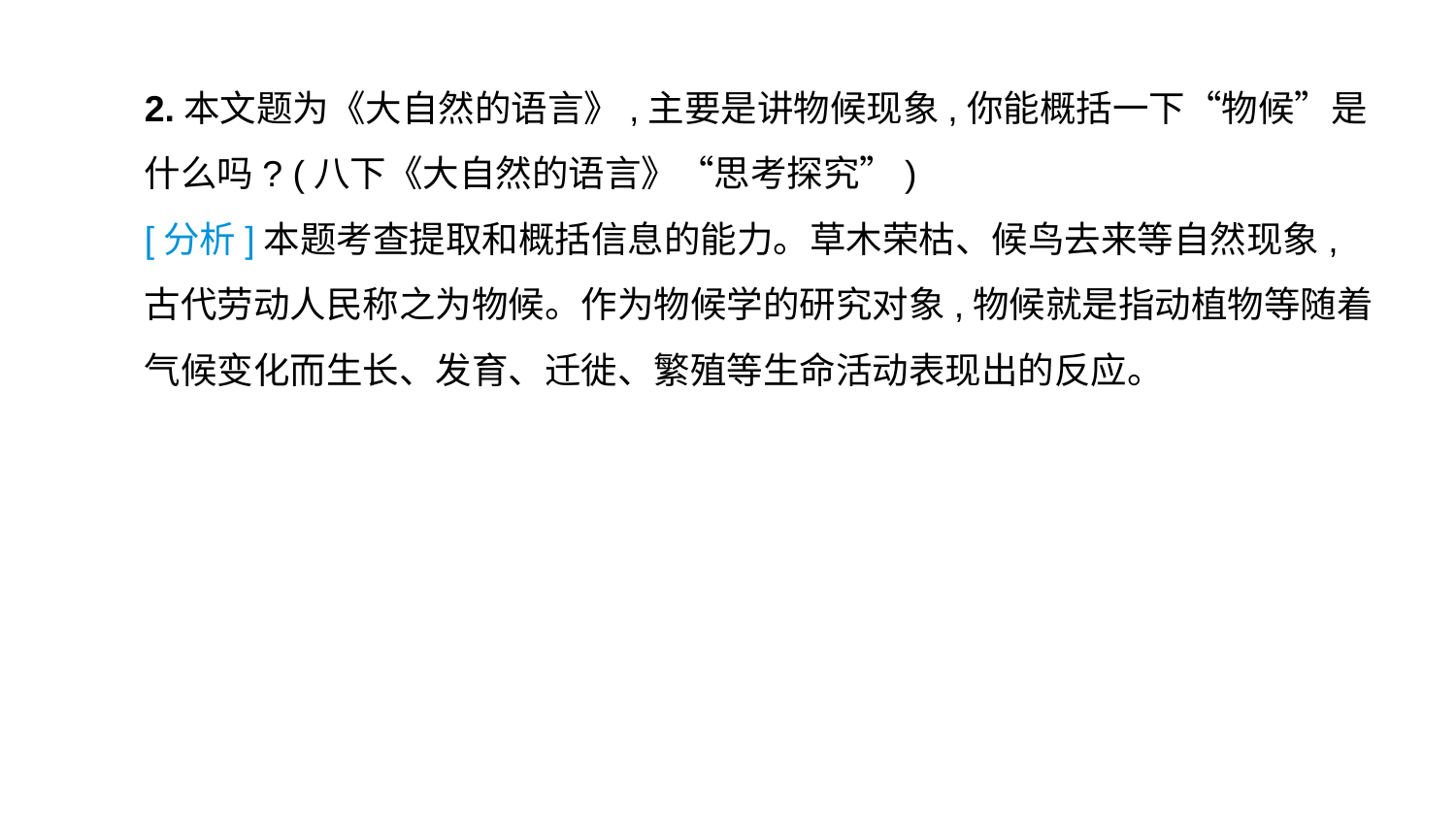

2.本文题为《大自然的语言》,主要是讲物候现象,你能概括一下“物候”是什么吗? (八下《大自然的语言》“思考探究”)
[分析]本题考查提取和概括信息的能力。草木荣枯、候鸟去来等自然现象,古代劳动人民称之为物候。作为物候学的研究对象,物候就是指动植物等随着气候变化而生长、发育、迁徙、繁殖等生命活动表现出的反应。